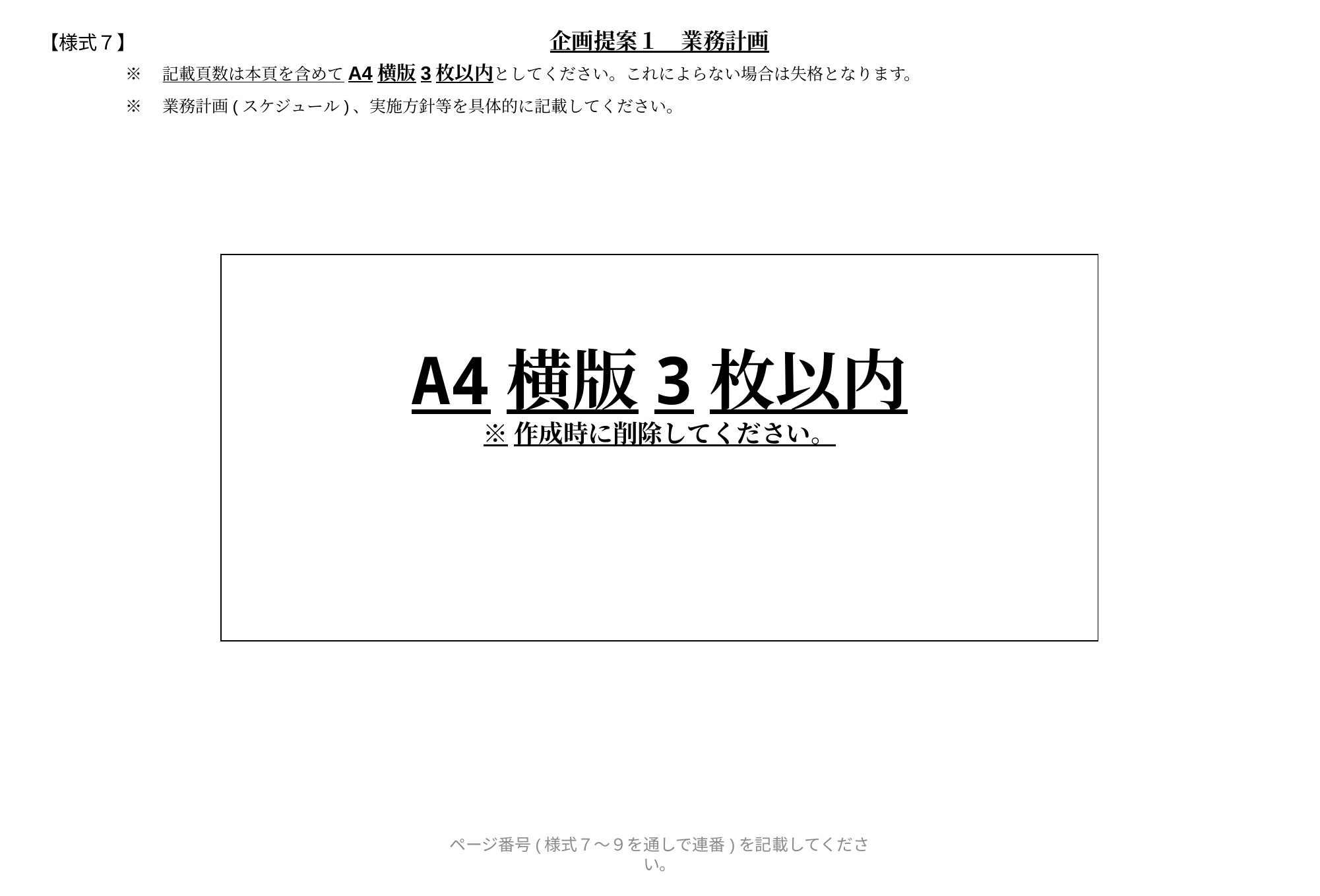

【様式７】
企画提案１　業務計画
※　記載頁数は本頁を含めてA4横版3枚以内としてください。これによらない場合は失格となります。
※　業務計画(スケジュール)、実施方針等を具体的に記載してください。

A4横版3枚以内
※作成時に削除してください。
ページ番号(様式７～９を通しで連番)を記載してください。